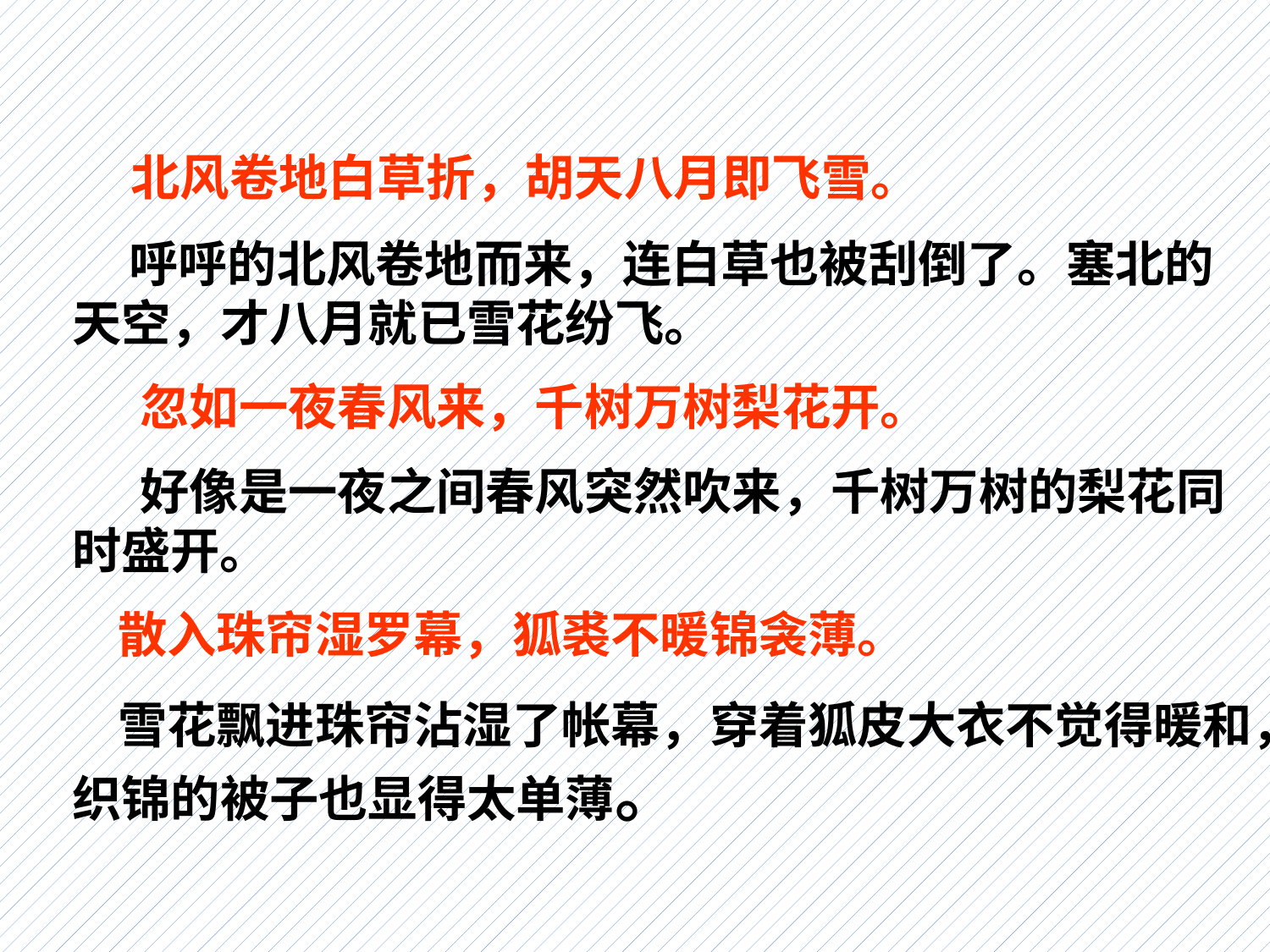

北风卷地白草折，胡天八月即飞雪。
    呼呼的北风卷地而来，连白草也被刮倒了。塞北的天空，才八月就已雪花纷飞。
     忽如一夜春风来，千树万树梨花开。
     好像是一夜之间春风突然吹来，千树万树的梨花同时盛开。
   散入珠帘湿罗幕，狐裘不暖锦衾薄。
   雪花飘进珠帘沾湿了帐幕，穿着狐皮大衣不觉得暖和，织锦的被子也显得太单薄。